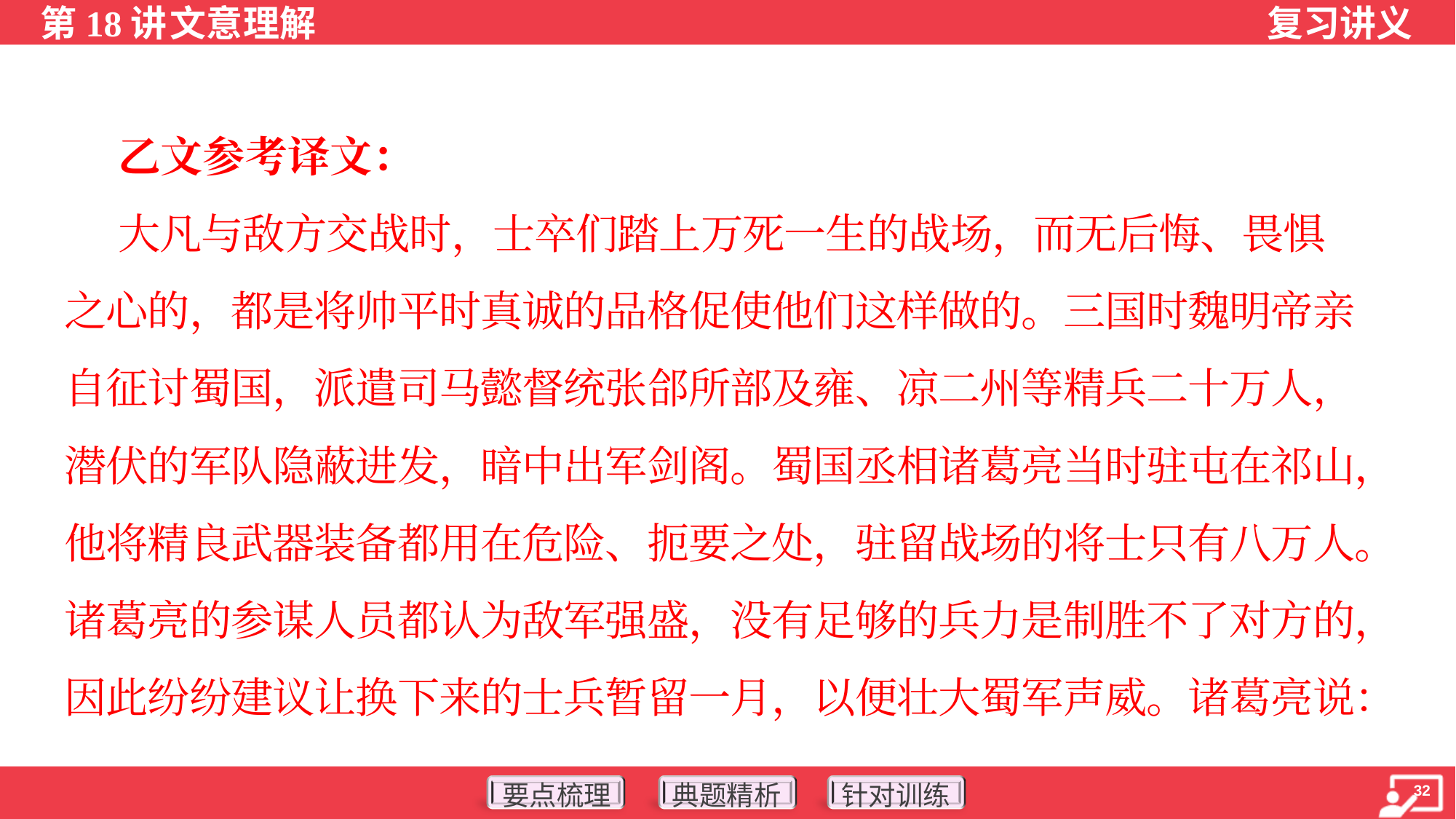

乙文参考译文：
    大凡与敌方交战时，士卒们踏上万死一生的战场，而无后悔、畏惧
之心的，都是将帅平时真诚的品格促使他们这样做的。三国时魏明帝亲
自征讨蜀国，派遣司马懿督统张郃所部及雍、凉二州等精兵二十万人，
潜伏的军队隐蔽进发，暗中出军剑阁。蜀国丞相诸葛亮当时驻屯在祁山，
他将精良武器装备都用在危险、扼要之处，驻留战场的将士只有八万人。
诸葛亮的参谋人员都认为敌军强盛，没有足够的兵力是制胜不了对方的，
因此纷纷建议让换下来的士兵暂留一月，以便壮大蜀军声威。诸葛亮说：